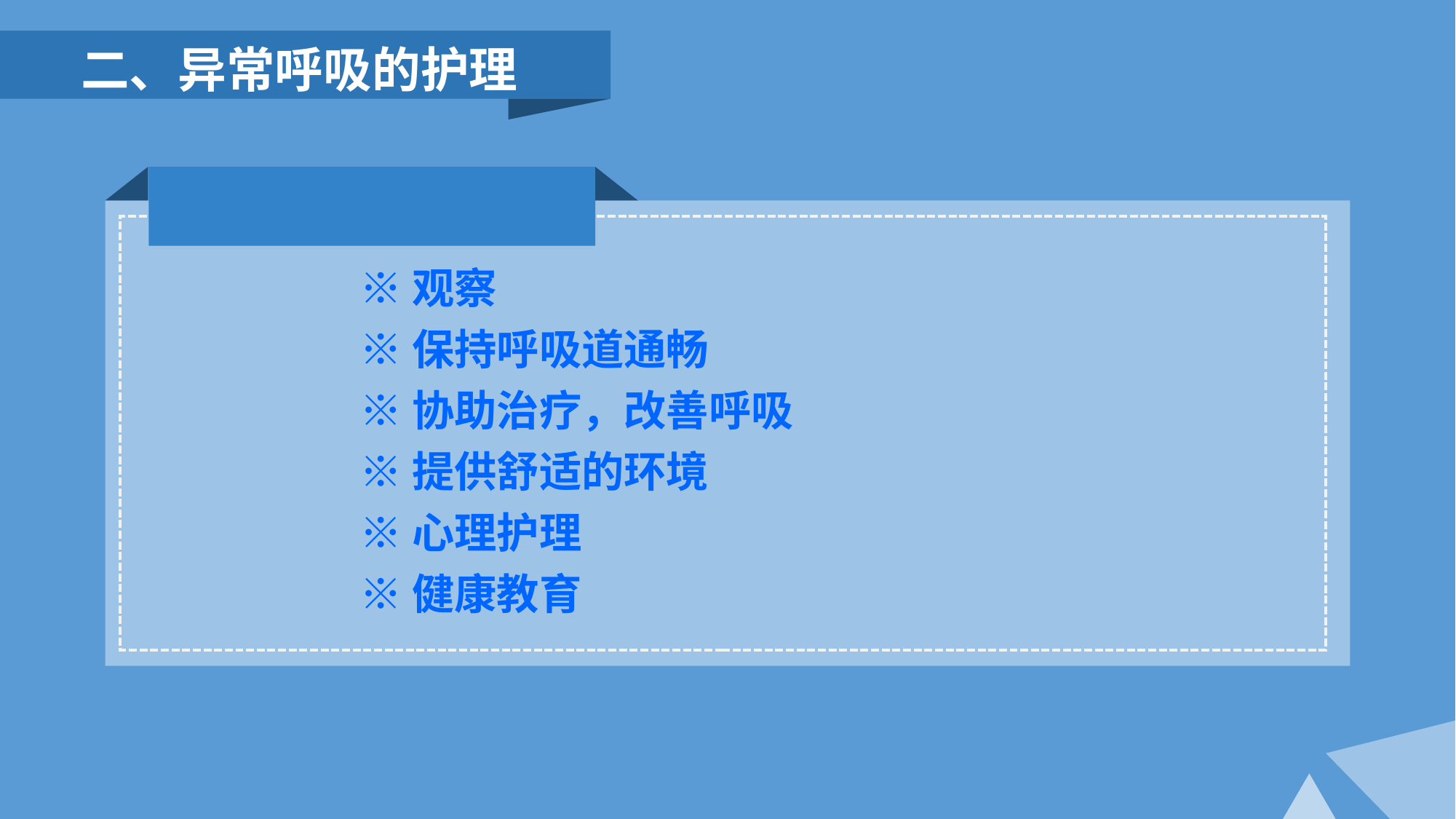

二、异常呼吸的护理

※观察
※保持呼吸道通畅
※协助治疗，改善呼吸
※提供舒适的环境
※心理护理
※健康教育